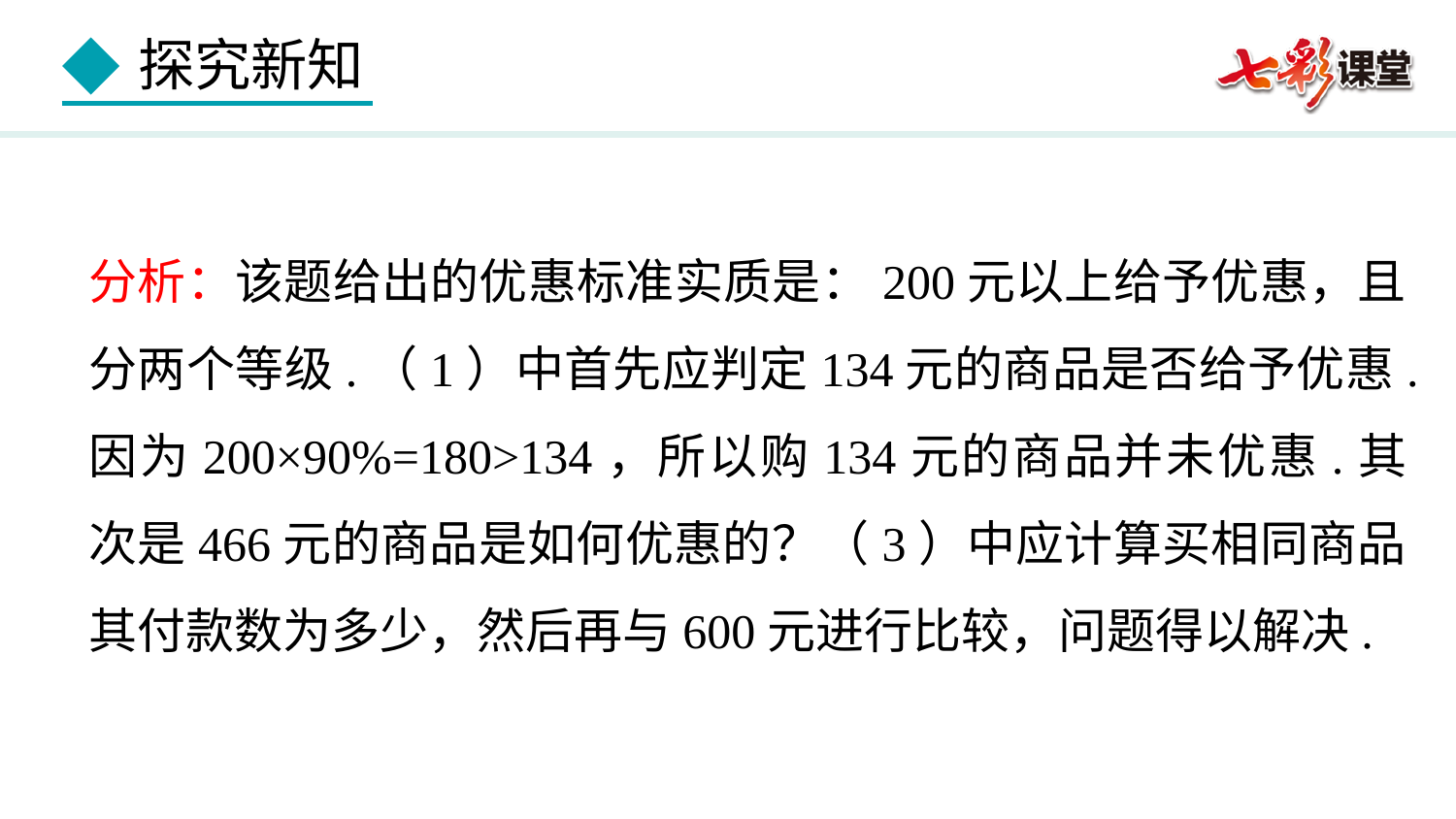

分析：该题给出的优惠标准实质是：200元以上给予优惠，且分两个等级.（1）中首先应判定134元的商品是否给予优惠.因为200×90%=180>134，所以购134元的商品并未优惠.其次是466元的商品是如何优惠的？（3）中应计算买相同商品其付款数为多少，然后再与600元进行比较，问题得以解决.